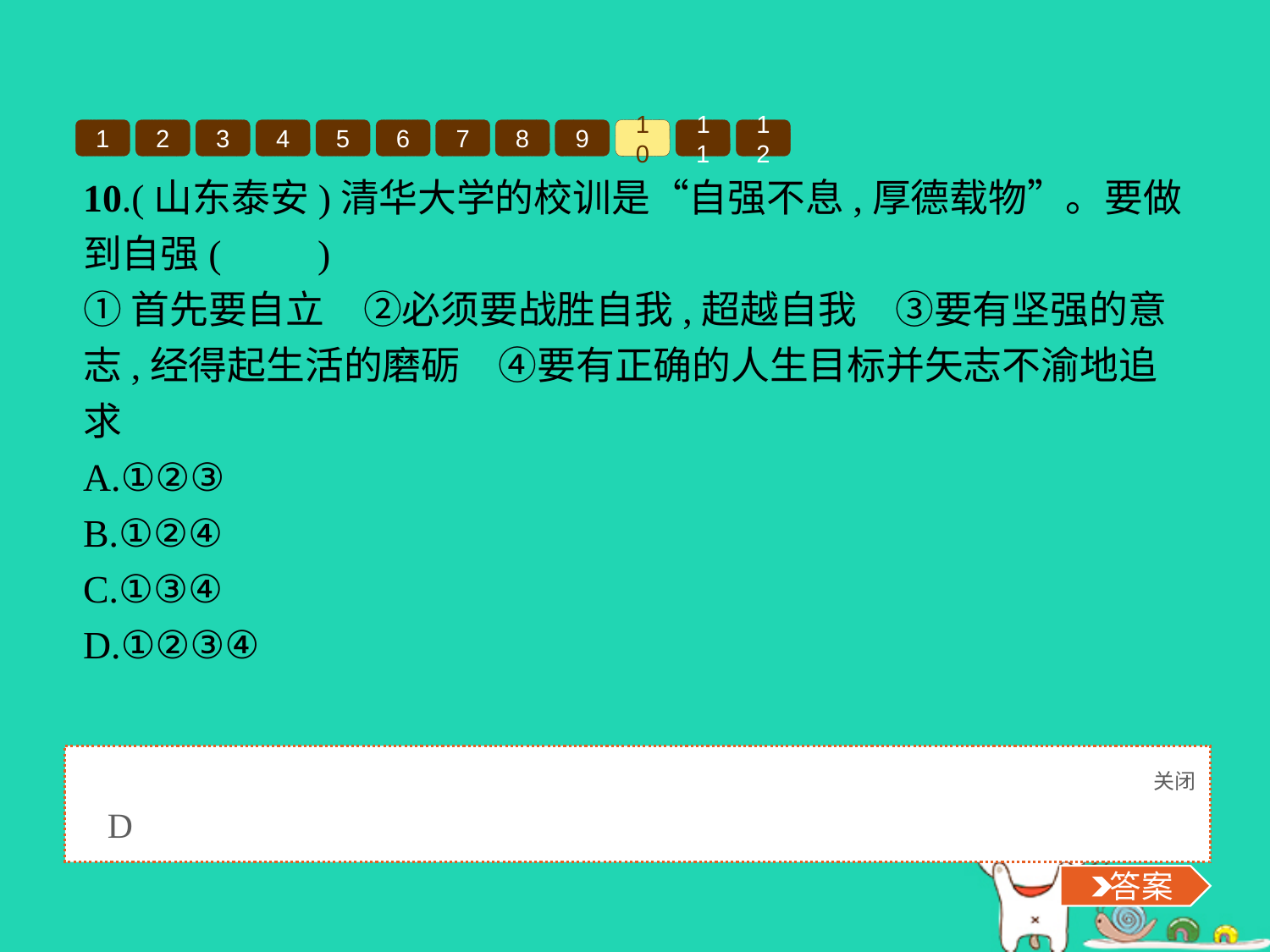

1
2
3
4
5
6
7
8
9
10
11
12
10.(山东泰安)清华大学的校训是“自强不息,厚德载物”。要做到自强(　　)
①首先要自立　②必须要战胜自我,超越自我　③要有坚强的意志,经得起生活的磨砺　④要有正确的人生目标并矢志不渝地追求
A.①②③
B.①②④
C.①③④
D.①②③④

关闭
  答案

D
  答案